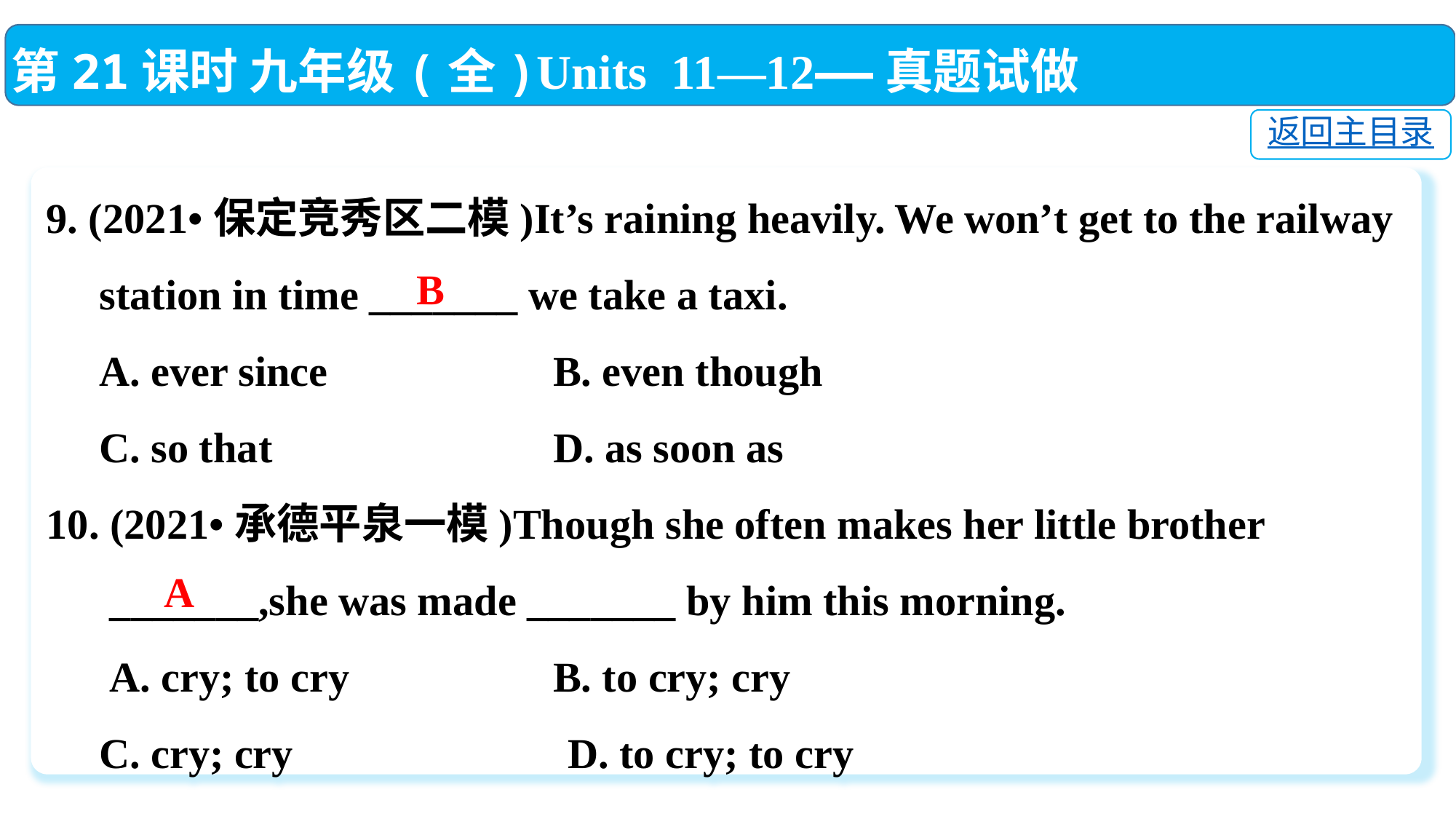

第21课时 九年级(全)Units  11—12——真题试做
返回主目录

9. (2021•保定竞秀区二模)It’s raining heavily. We won’t get to the railway
     station in time _______ we take a taxi.
     A. ever since	                 B. even though
     C. so that	                 D. as soon as
10. (2021•承德平泉一模)Though she often makes her little brother
      _______,she was made _______ by him this morning.
      A. cry; to cry	                 B. to cry; cry
     C. cry; cry　　　　　　D. to cry; to cry

B

A